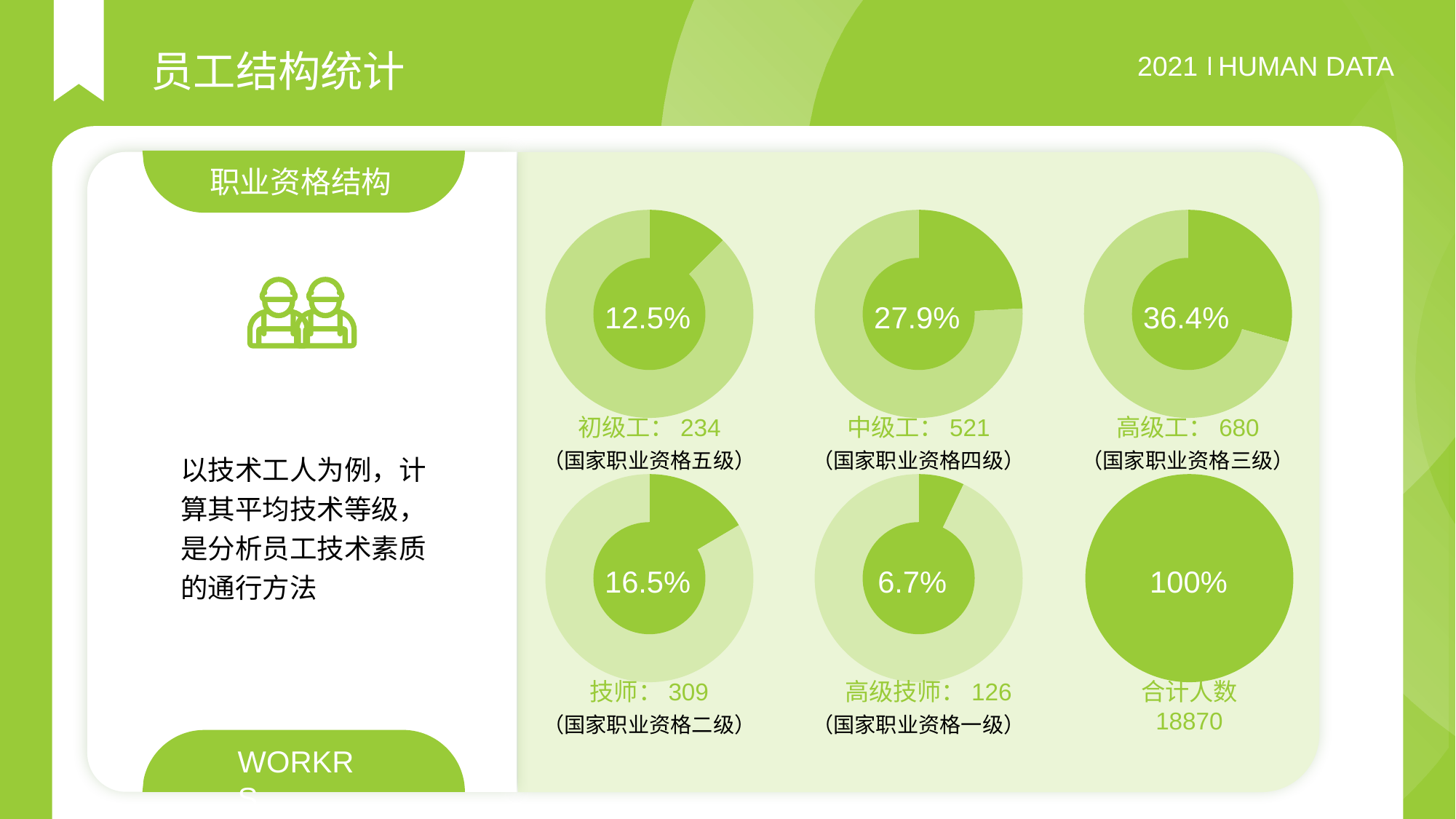

员工结构统计

职业资格结构

### Chart

| Category | 销售额 |
|---|---|
| 第一季度 | 12.5 |
| 第二季度 | 87.5 |
12.5%
初级工：234
（国家职业资格五级）

### Chart

| Category | 销售额 |
|---|---|
| 第一季度 | 27.9 |
| 第二季度 | 87.5 |
27.9%
中级工：521
（国家职业资格四级）

### Chart

| Category | 销售额 |
|---|---|
| 第一季度 | 36.4 |
| 第二季度 | 87.5 |
36.4%
高级工：680
（国家职业资格三级）

### Chart

| Category | 销售额 |
|---|---|
| 第一季度 | 16.5 |
| 第二季度 | 83.5 |

### Chart

| Category | 销售额 |
|---|---|
| 第一季度 | 6.7 |
| 第二季度 | 87.5 |
6.7%
高级技师：126
（国家职业资格一级）

### Chart

| Category | 销售额 |
|---|---|
| 第一季度 | 100.0 |
| 第二季度 | 0.0 |

16.5%
100%
技师：309
合计人数
18870
（国家职业资格二级）

以技术工人为例，计算其平均技术等级，是分析员工技术素质的通行方法

WORKRS